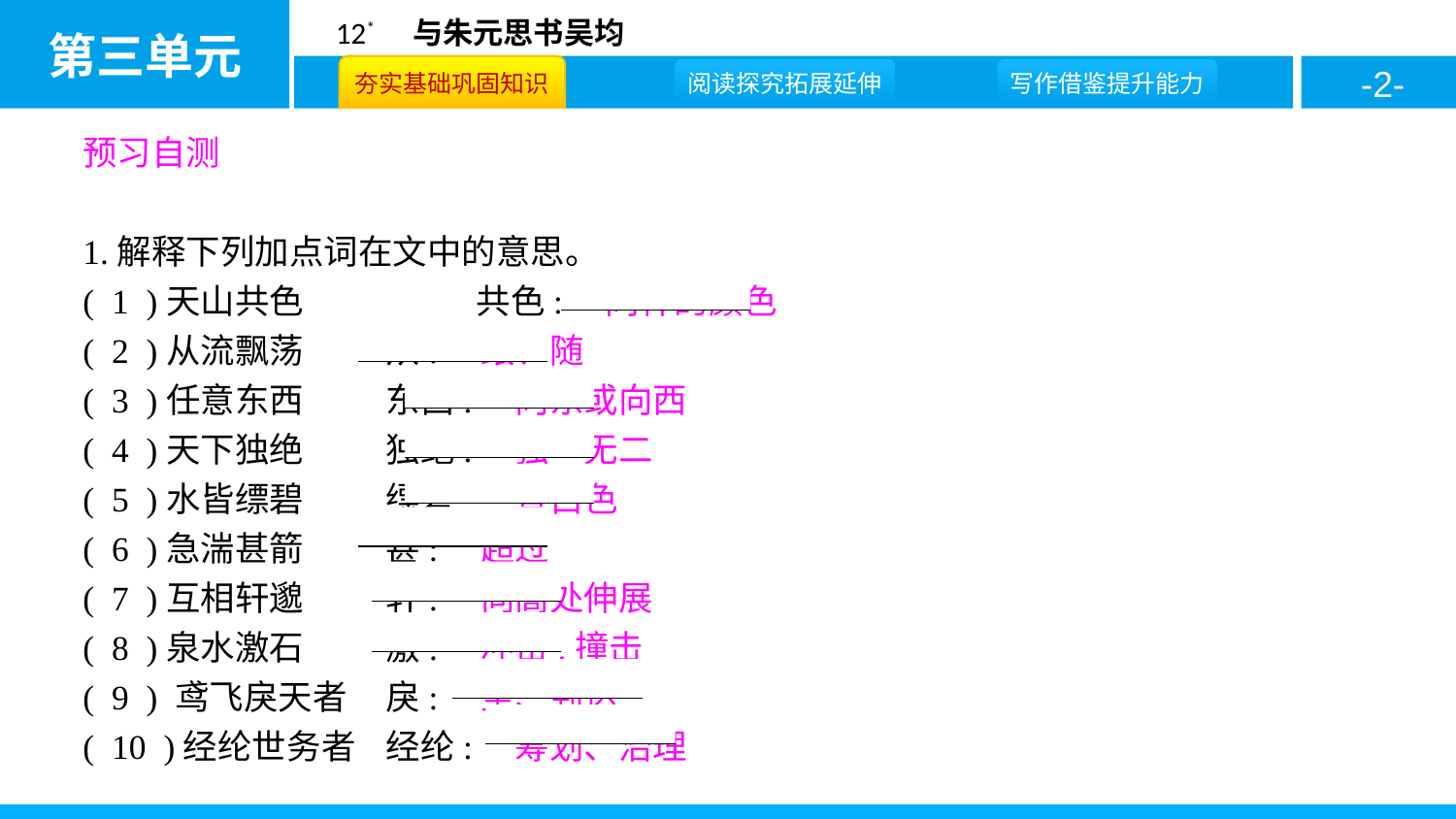

预习自测

1.解释下列加点词在文中的意思。
(  1  )天山共色　　　　　共色:　同样的颜色
(  2  )从流飘荡	从:　跟、随
(  3  )任意东西	东西:　向东或向西
(  4  )天下独绝	独绝:　独一无二
(  5  )水皆缥碧	缥碧:　青白色
(  6  )急湍甚箭	甚:　超过
(  7  )互相轩邈	轩:　向高处伸展
(  8  )泉水激石	激:　冲击,撞击
(  9  ) 鸢飞戾天者	戾:　至、到达
(  10  )经纶世务者	经纶:　筹划、治理